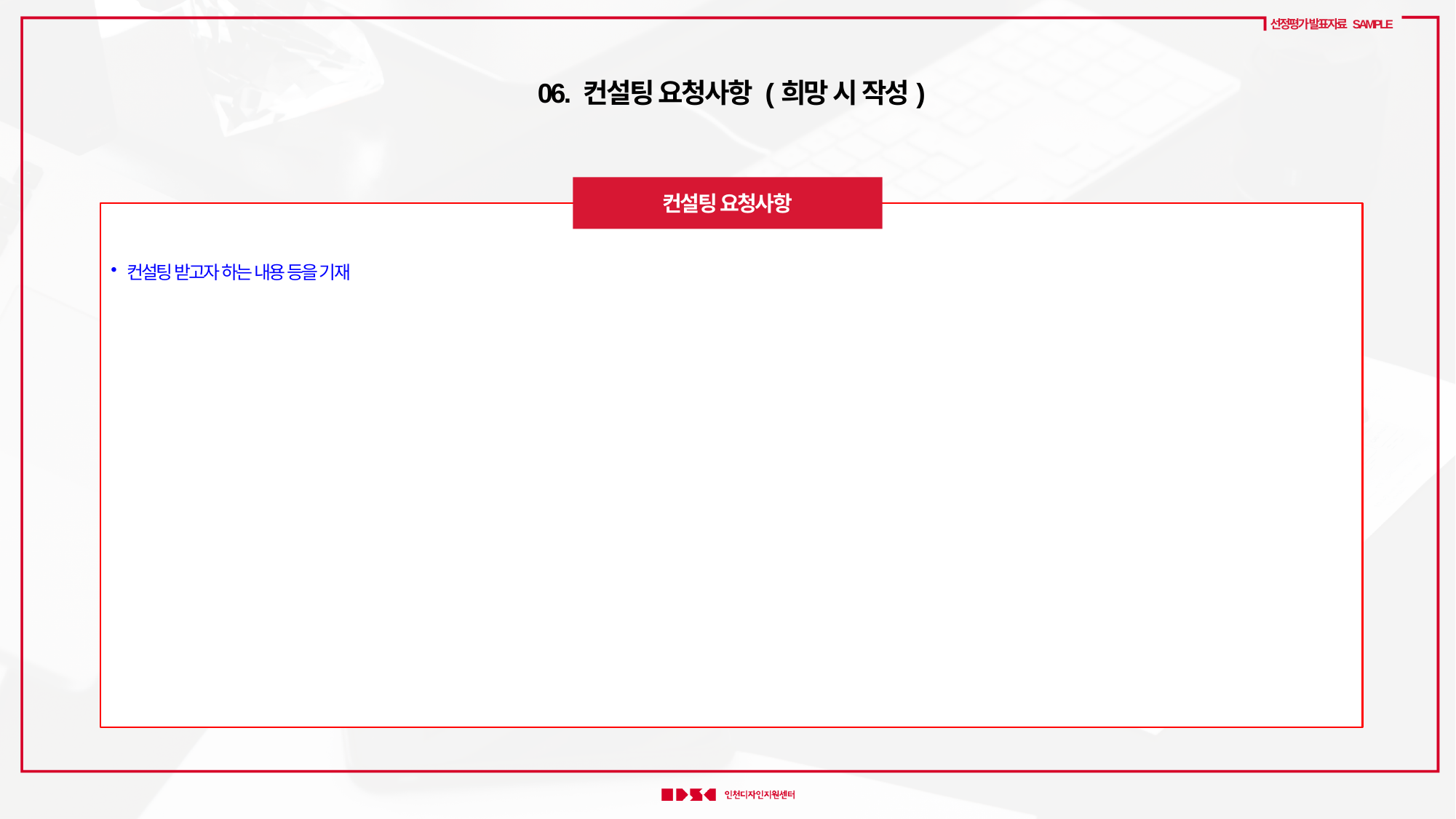

선정평가 발표자료 SAMPLE
 06. 컨설팅 요청사항 (희망 시 작성)
컨설팅 요청사항

 컨설팅 받고자 하는 내용 등을 기재